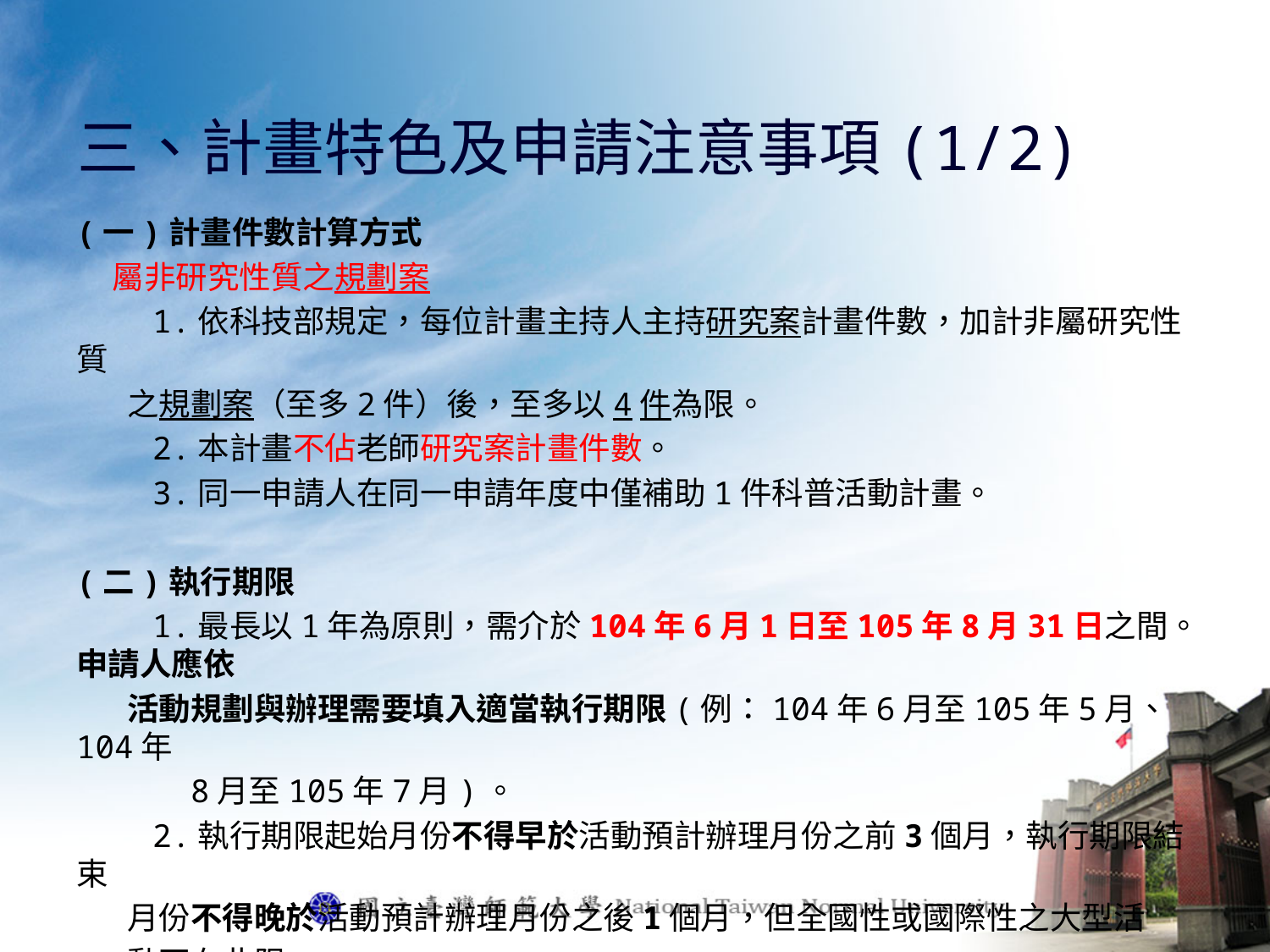

# 三、計畫特色及申請注意事項(1/2)
(一)計畫件數計算方式
    屬非研究性質之規劃案
    1.依科技部規定，每位計畫主持人主持研究案計畫件數，加計非屬研究性質
      之規劃案（至多2件）後，至多以4件為限。
    2.本計畫不佔老師研究案計畫件數。
    3.同一申請人在同一申請年度中僅補助1件科普活動計畫。

(二)執行期限
    1.最長以1年為原則，需介於104年6月1日至105年8月31日之間。申請人應依
      活動規劃與辦理需要填入適當執行期限(例：104年6月至105年5月、104年
      8月至105年7月)。
    2.執行期限起始月份不得早於活動預計辦理月份之前3個月，執行期限結束
      月份不得晚於活動預計辦理月份之後1個月，但全國性或國際性之大型活
      動不在此限。